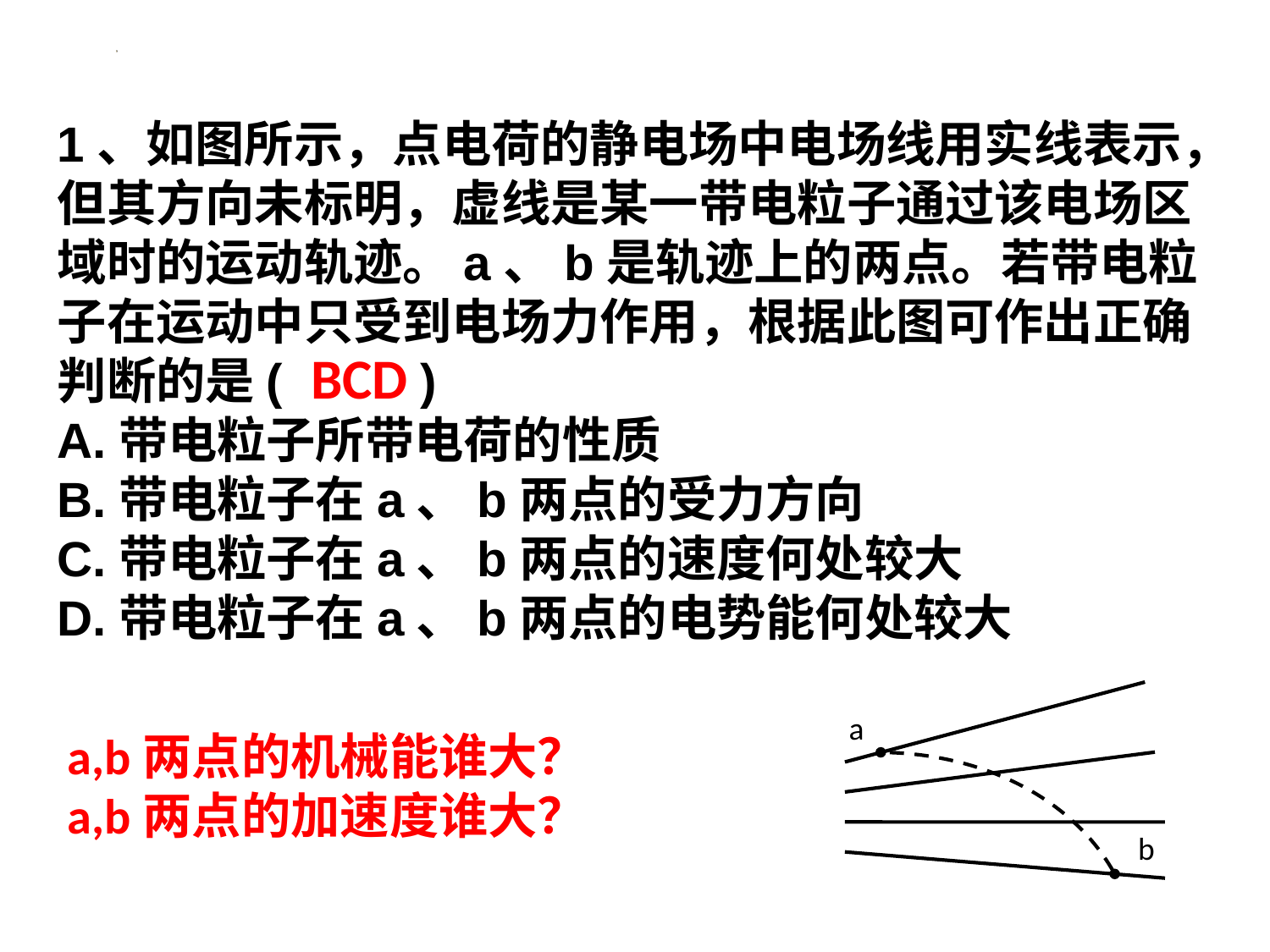

1、如图所示，点电荷的静电场中电场线用实线表示，但其方向未标明，虚线是某一带电粒子通过该电场区域时的运动轨迹。a、b是轨迹上的两点。若带电粒子在运动中只受到电场力作用，根据此图可作出正确判断的是(          )
A.带电粒子所带电荷的性质
B.带电粒子在a、b两点的受力方向
C.带电粒子在a、b两点的速度何处较大
D.带电粒子在a、b两点的电势能何处较大

BCD

a

b

a,b两点的机械能谁大？
a,b两点的加速度谁大？